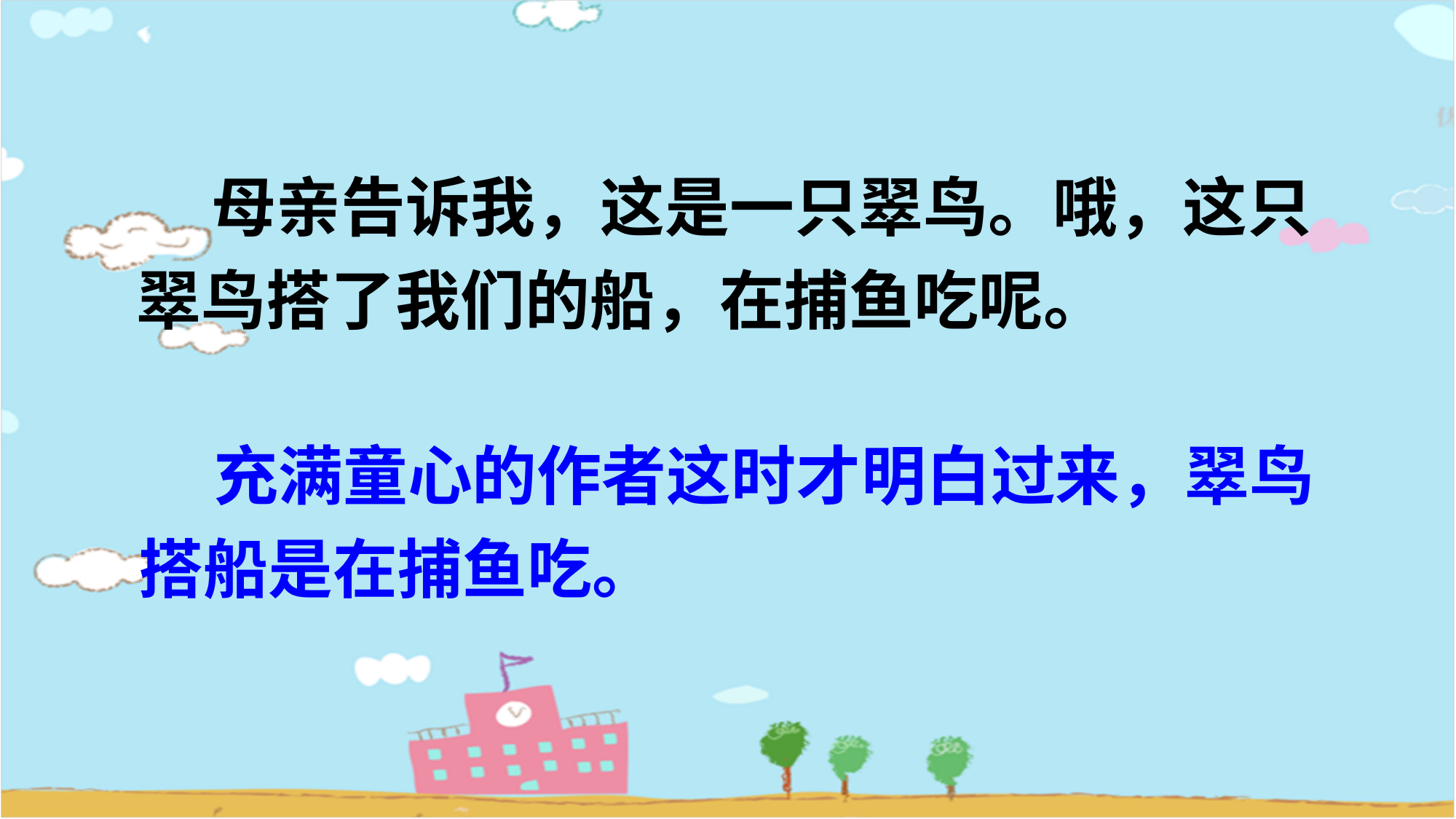

母亲告诉我，这是一只翠鸟。哦，这只翠鸟搭了我们的船，在捕鱼吃呢。
    充满童心的作者这时才明白过来，翠鸟搭船是在捕鱼吃。